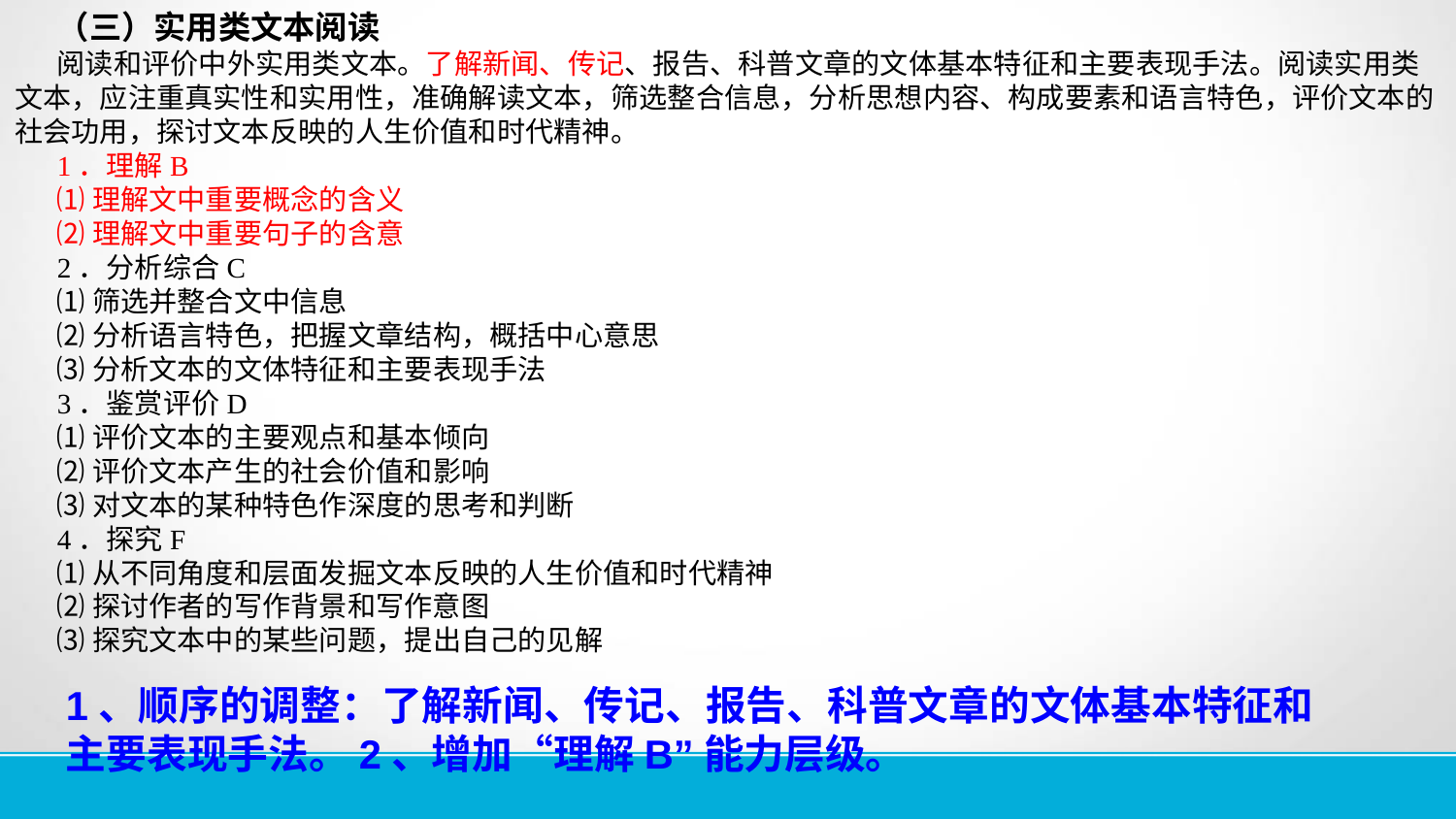

（三）实用类文本阅读
阅读和评价中外实用类文本。了解新闻、传记、报告、科普文章的文体基本特征和主要表现手法。阅读实用类文本，应注重真实性和实用性，准确解读文本，筛选整合信息，分析思想内容、构成要素和语言特色，评价文本的社会功用，探讨文本反映的人生价值和时代精神。
1．理解B
⑴理解文中重要概念的含义
⑵理解文中重要句子的含意
2．分析综合C
⑴筛选并整合文中信息
⑵分析语言特色，把握文章结构，概括中心意思
⑶分析文本的文体特征和主要表现手法
3．鉴赏评价D
⑴评价文本的主要观点和基本倾向
⑵评价文本产生的社会价值和影响
⑶对文本的某种特色作深度的思考和判断
4．探究F
⑴从不同角度和层面发掘文本反映的人生价值和时代精神
⑵探讨作者的写作背景和写作意图
⑶探究文本中的某些问题，提出自己的见解
1、顺序的调整：了解新闻、传记、报告、科普文章的文体基本特征和主要表现手法。2、增加“理解B”能力层级。